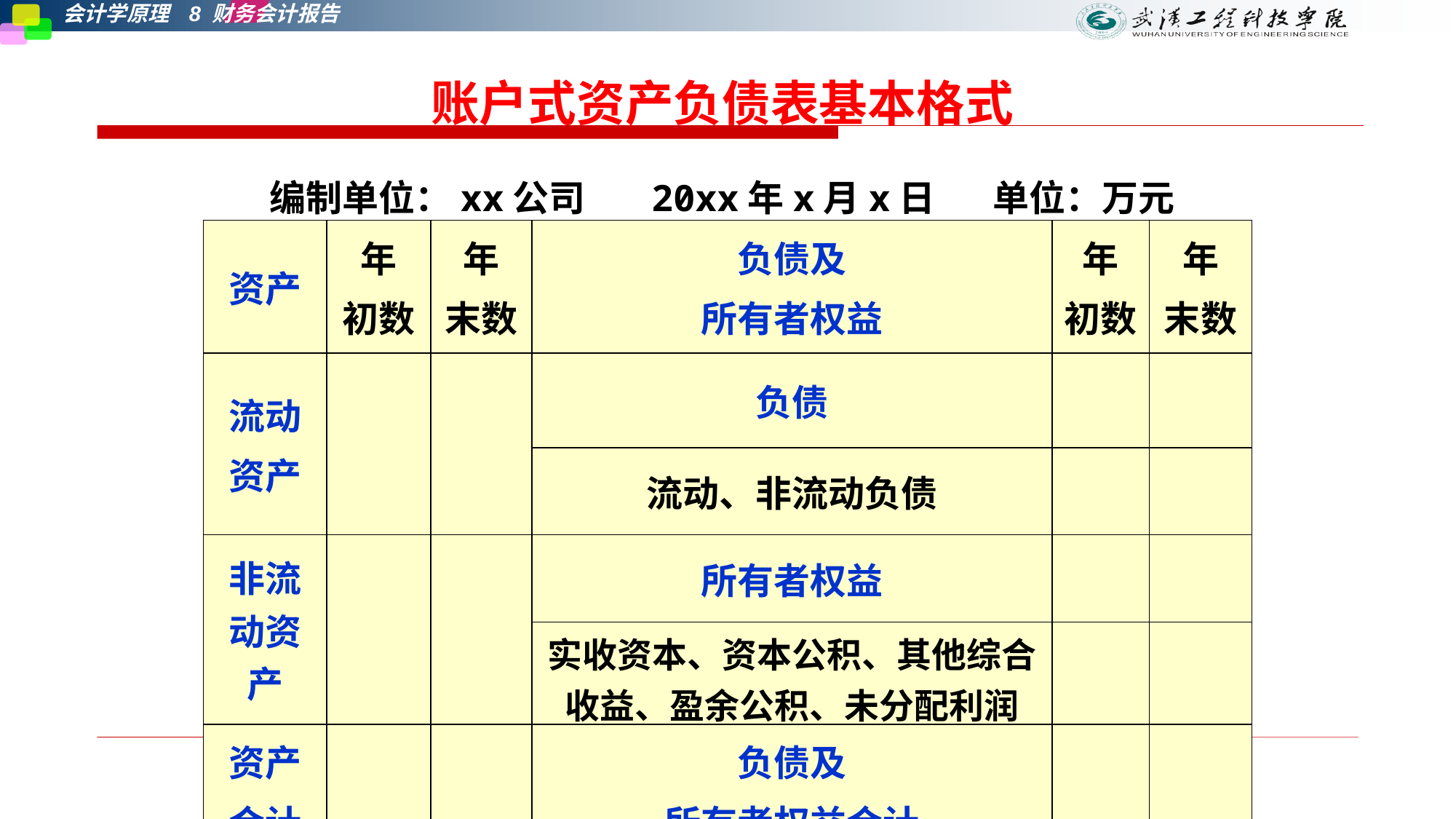

账户式资产负债表基本格式
编制单位：xx公司       20xx年x月x日       单位：万元
| 资产 | 年 初数 | 年 末数 | 负债及 所有者权益 | 年 初数 | 年 末数 |
| --- | --- | --- | --- | --- | --- |
| 流动 资产 |  |  | 负债 |  |  |
|  |  |  | 流动、非流动负债 |  |  |
| 非流动资产 |  |  | 所有者权益 |  |  |
|  |  |  | 实收资本、资本公积、其他综合收益、盈余公积、未分配利润 |  |  |
| 资产 合计 |  |  | 负债及 所有者权益合计 |  |  |